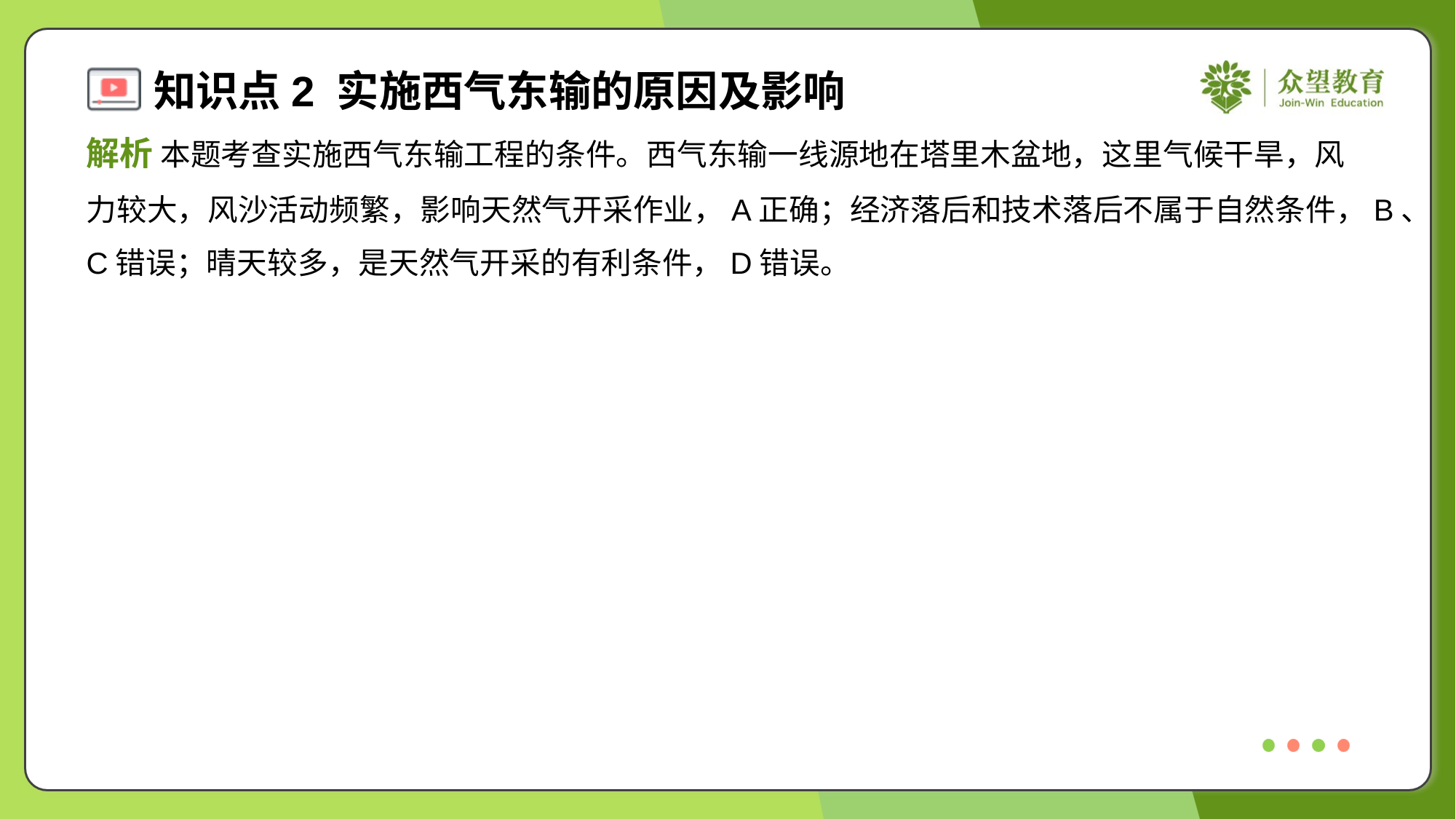

解析 本题考查实施西气东输工程的条件。西气东输一线源地在塔里木盆地，这里气候干旱，风
力较大，风沙活动频繁，影响天然气开采作业，A正确；经济落后和技术落后不属于自然条件，B、
C错误；晴天较多，是天然气开采的有利条件，D错误。